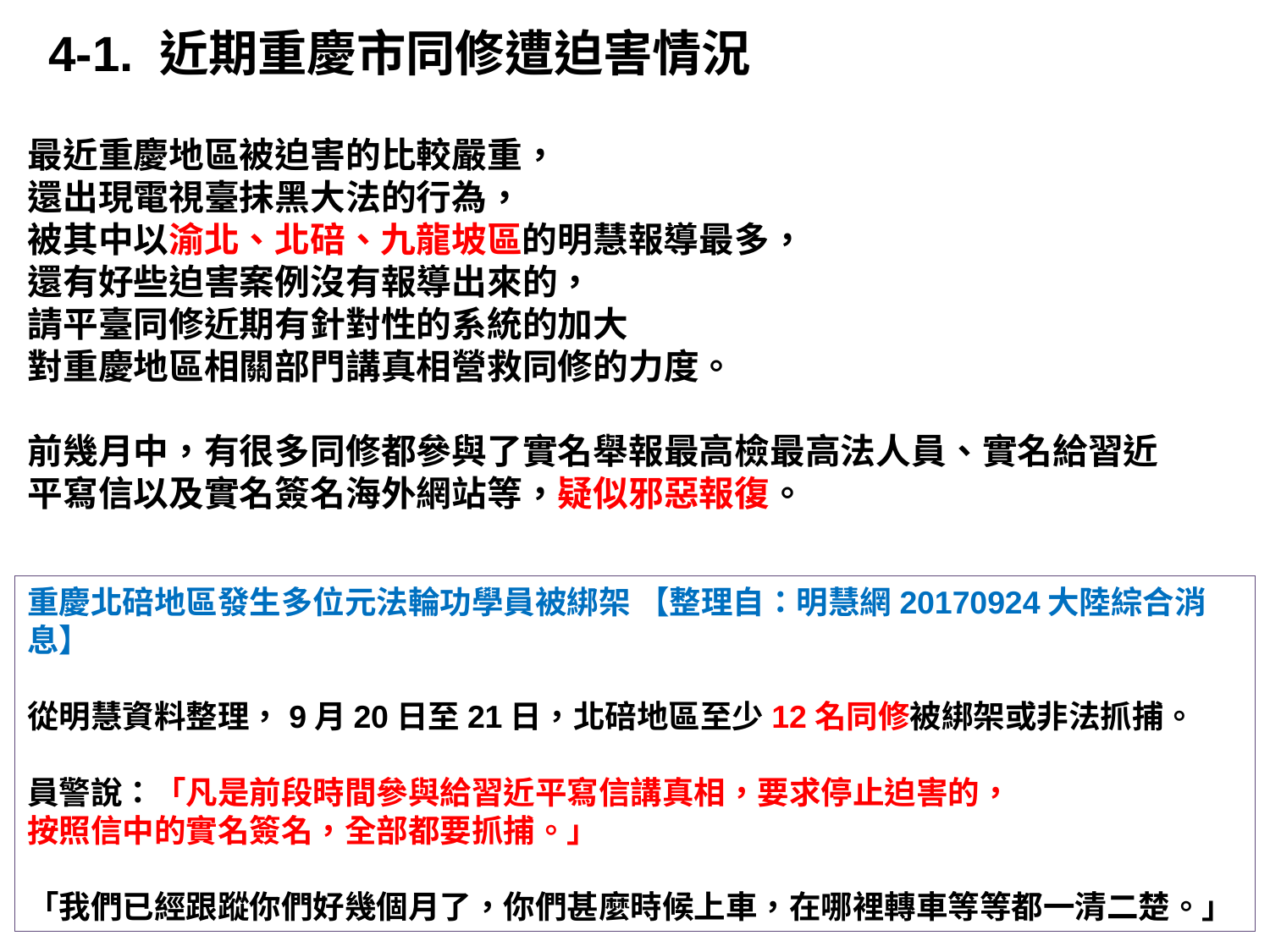

4-1. 近期重慶市同修遭迫害情況
最近重慶地區被迫害的比較嚴重，
還出現電視臺抹黑大法的行為，
被其中以渝北、北碚、九龍坡區的明慧報導最多，
還有好些迫害案例沒有報導出來的，
請平臺同修近期有針對性的系統的加大
對重慶地區相關部門講真相營救同修的力度。

前幾月中，有很多同修都參與了實名舉報最高檢最高法人員、實名給習近平寫信以及實名簽名海外網站等，疑似邪惡報復。
重慶北碚地區發生多位元法輪功學員被綁架 【整理自：明慧網20170924大陸綜合消息】

從明慧資料整理，9月20日至21日，北碚地區至少12名同修被綁架或非法抓捕。

員警說：「凡是前段時間參與給習近平寫信講真相，要求停止迫害的，
按照信中的實名簽名，全部都要抓捕。」

「我們已經跟蹤你們好幾個月了，你們甚麼時候上車，在哪裡轉車等等都一清二楚。」